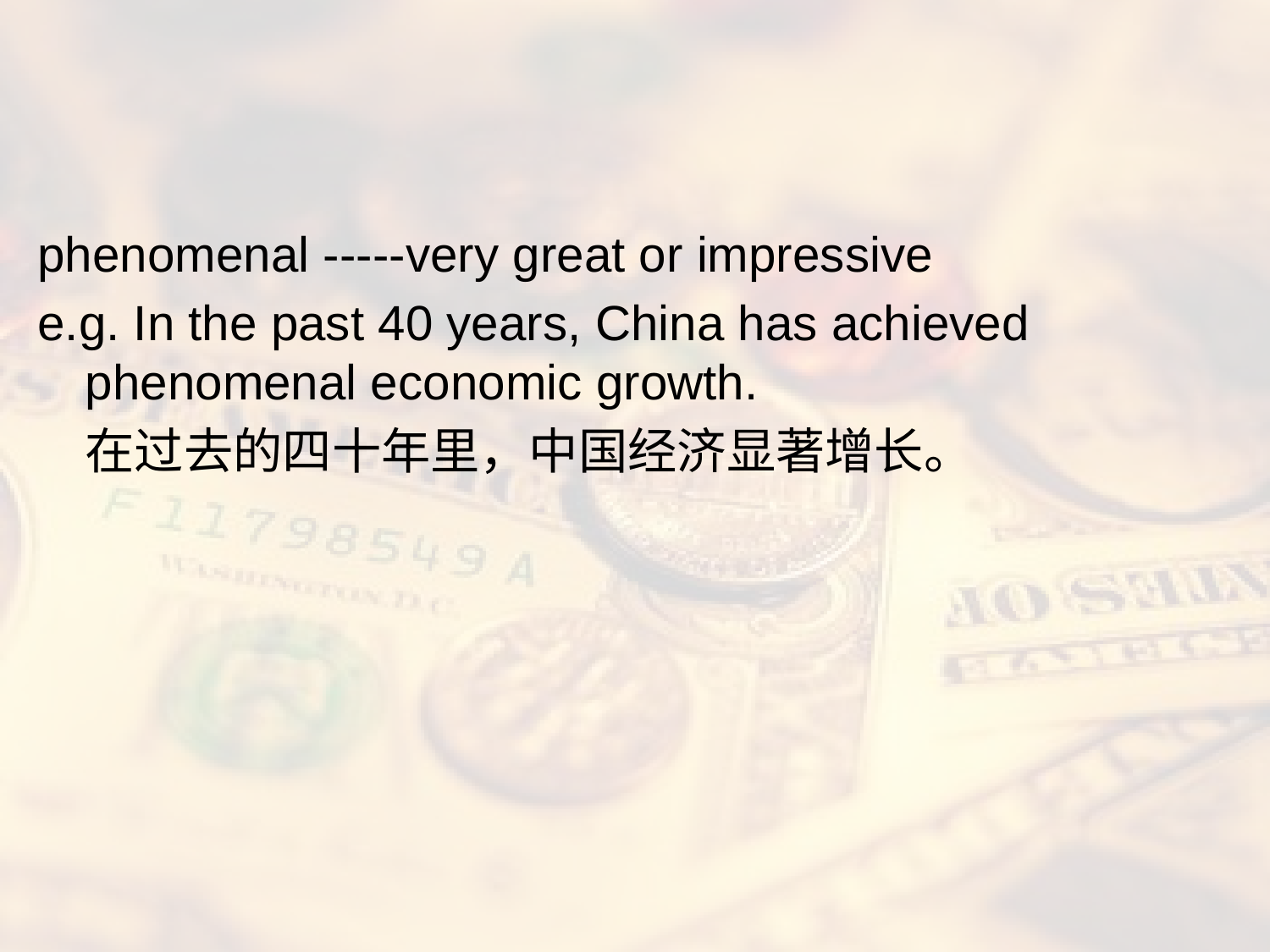

#
phenomenal -----very great or impressive
e.g. In the past 40 years, China has achieved phenomenal economic growth.
	在过去的四十年里，中国经济显著增长。